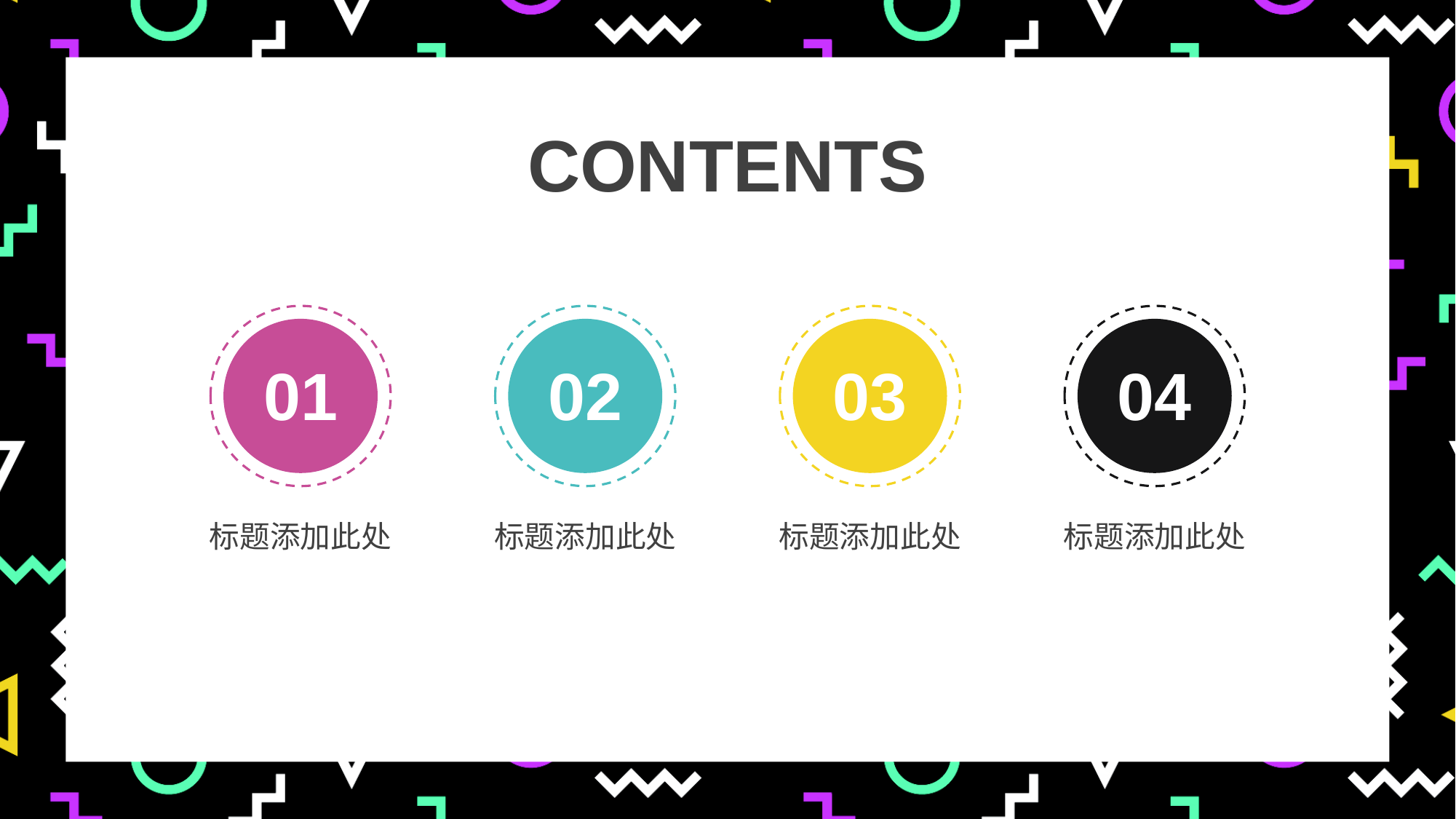

CONTENTS

01
02
03
04
标题添加此处
标题添加此处
标题添加此处
标题添加此处